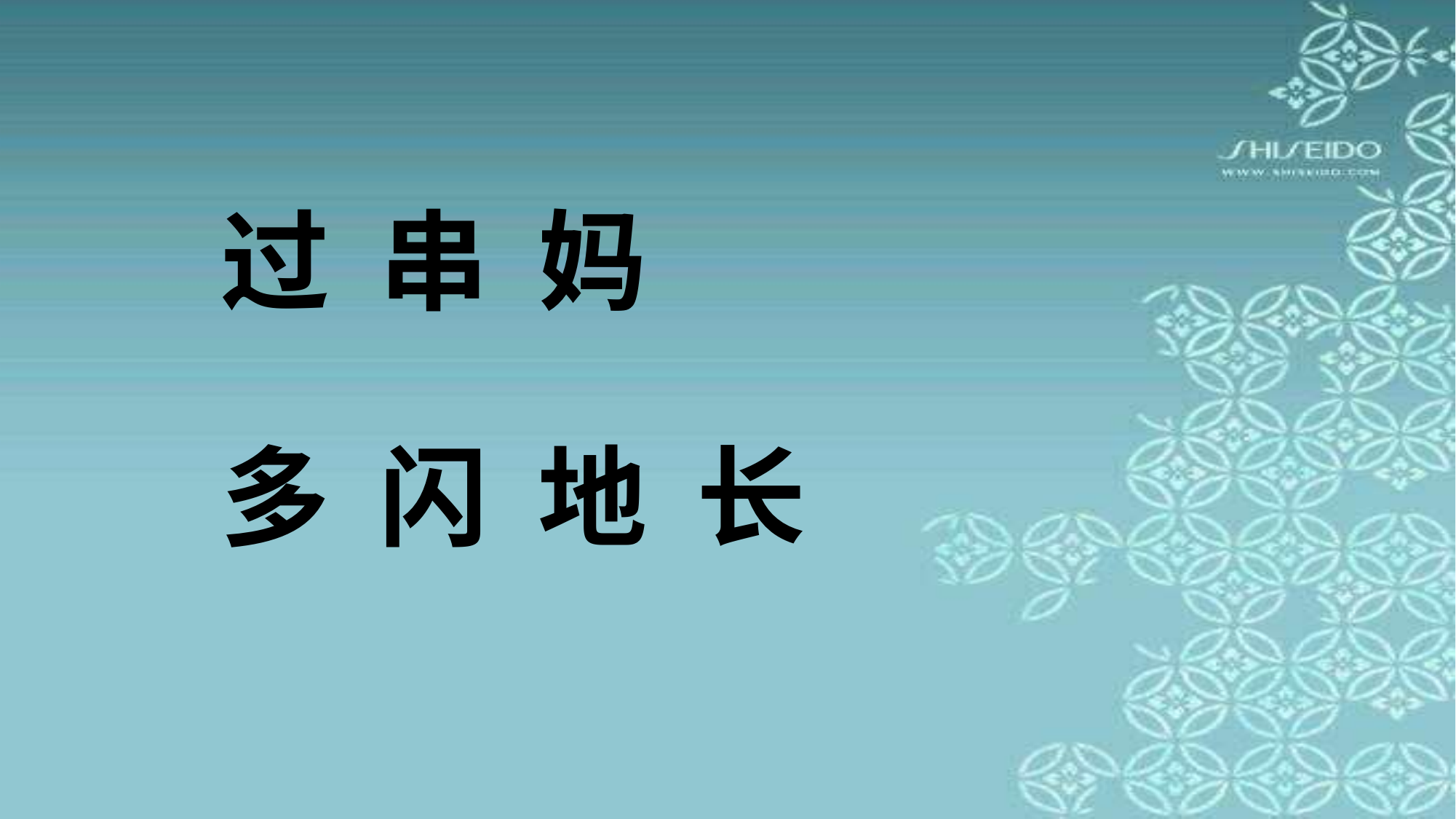

过  串  妈
多  闪  地  长